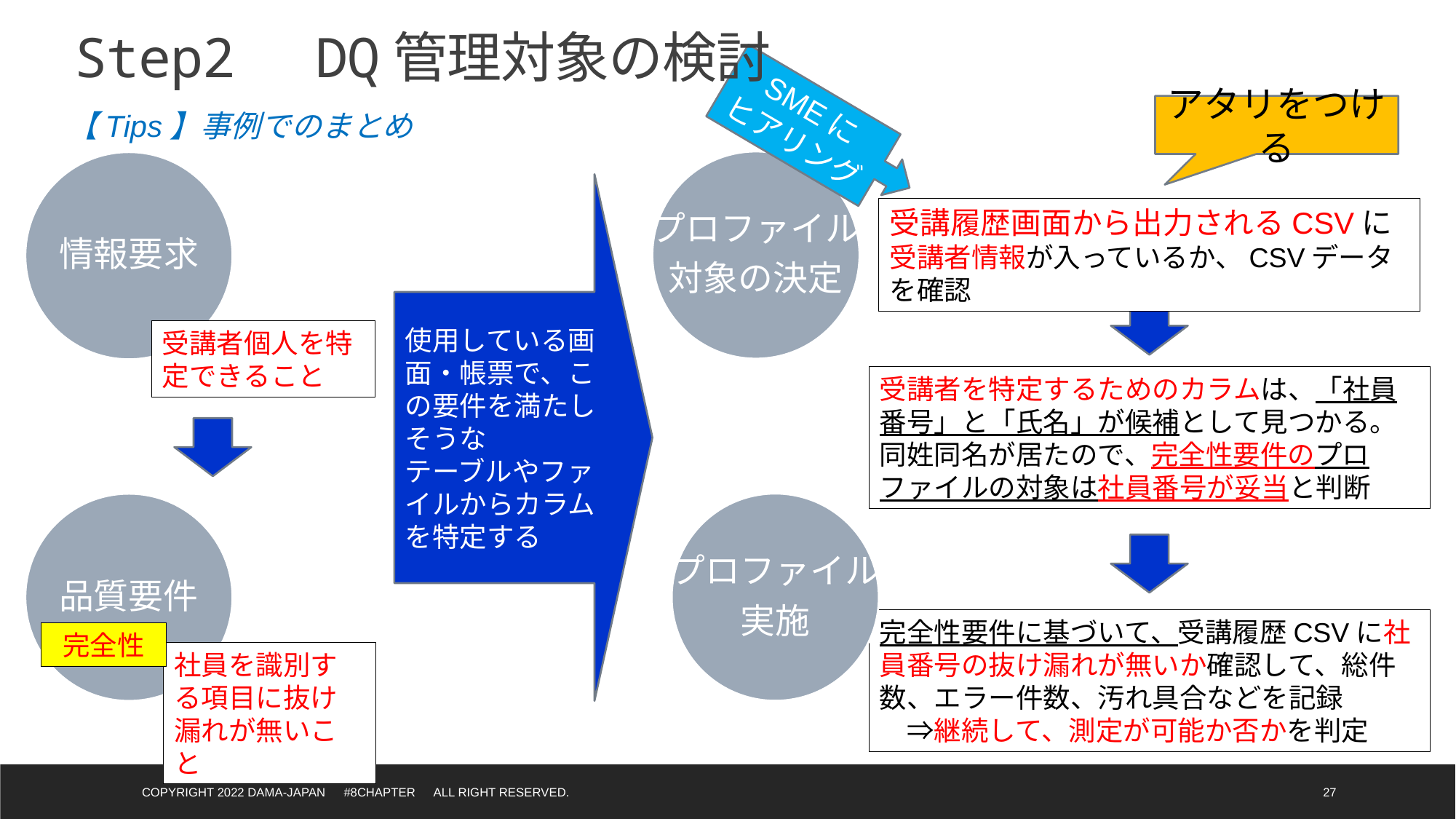

Step2　DQ管理対象の検討
SMEに
ヒアリング
アタリをつける
【Tips】事例でのまとめ
プロファイル
対象の決定
情報要求
受講履歴画面から出力されるCSVに受講者情報が入っているか、CSVデータを確認

使用している画面・帳票で、この要件を満たしそうな
テーブルやファイルからカラムを特定する
受講者個人を特定できること
受講者を特定するためのカラムは、「社員番号」と「氏名」が候補として見つかる。
同姓同名が居たので、完全性要件のプロファイルの対象は社員番号が妥当と判断

プロファイル
実施
品質要件

完全性要件に基づいて、受講履歴CSVに社員番号の抜け漏れが無いか確認して、総件数、エラー件数、汚れ具合などを記録
　⇒継続して、測定が可能か否かを判定
完全性
社員を識別する項目に抜け漏れが無いこと
Copyright 2022 DAMA-JAPAN　#8chapter　All right reserved.
27